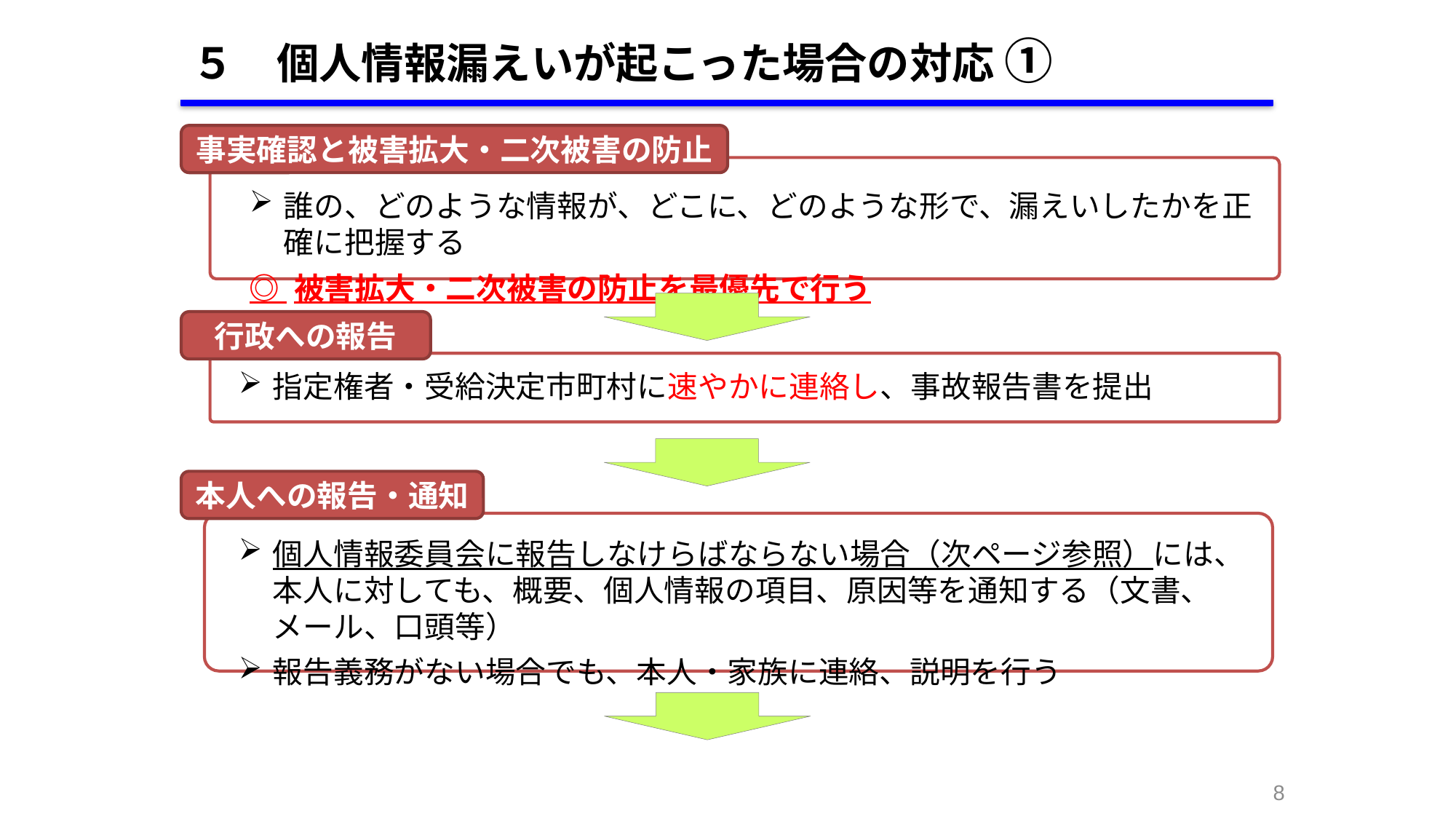

５　個人情報漏えいが起こった場合の対応 ①

事実確認と被害拡大・二次被害の防止

誰の、どのような情報が、どこに、どのような形で、漏えいしたかを正確に把握する
◎ 被害拡大・二次被害の防止を最優先で行う

行政への報告

指定権者・受給決定市町村に速やかに連絡し、事故報告書を提出

本人への報告・通知

個人情報委員会に報告しなけらばならない場合（次ページ参照）には、本人に対しても、概要、個人情報の項目、原因等を通知する（文書、メール、口頭等）
報告義務がない場合でも、本人・家族に連絡、説明を行う

8